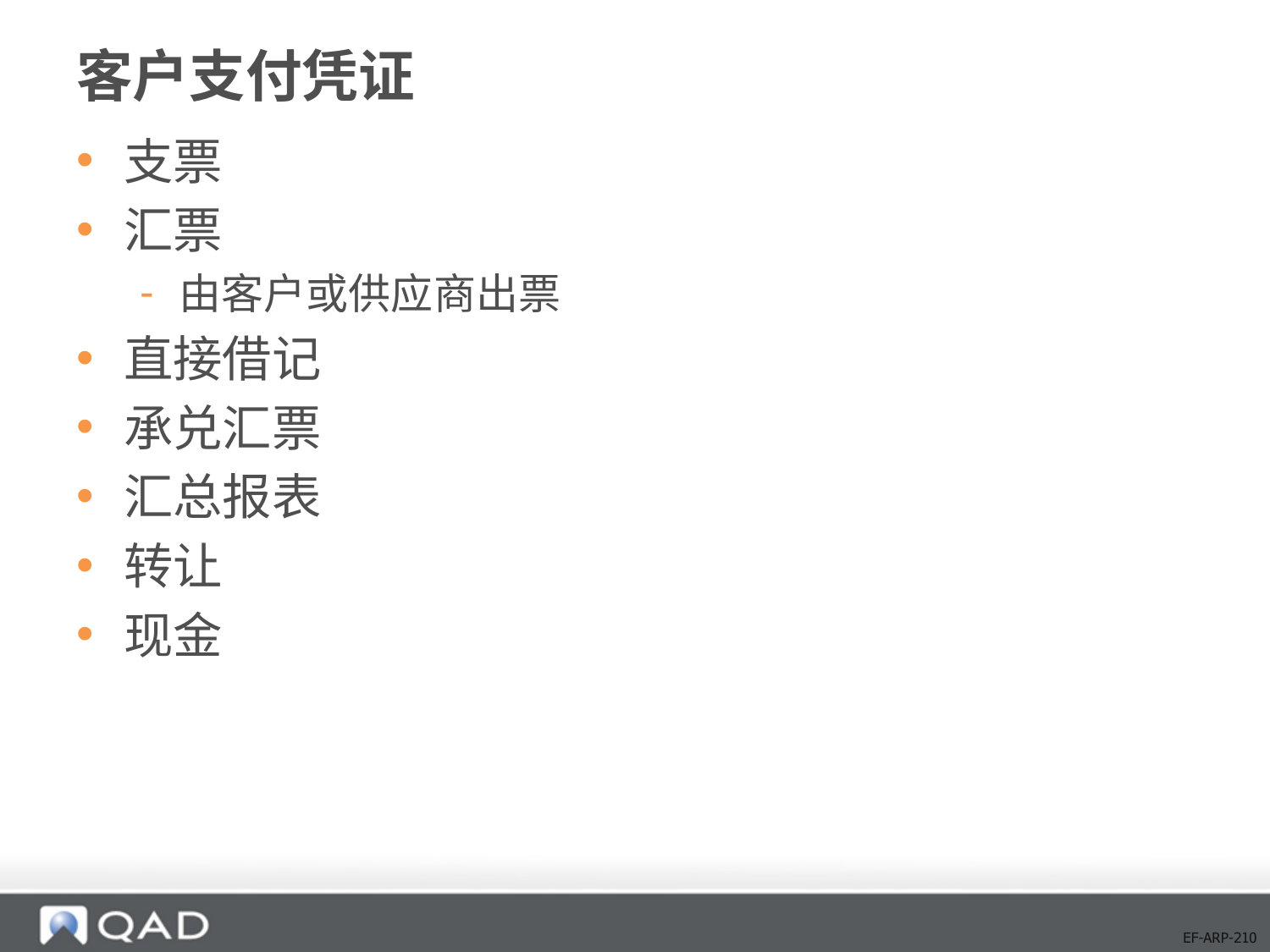

# 客户支付凭证
支票
汇票
由客户或供应商出票
直接借记
承兑汇票
汇总报表
转让
现金
EF-ARP-210